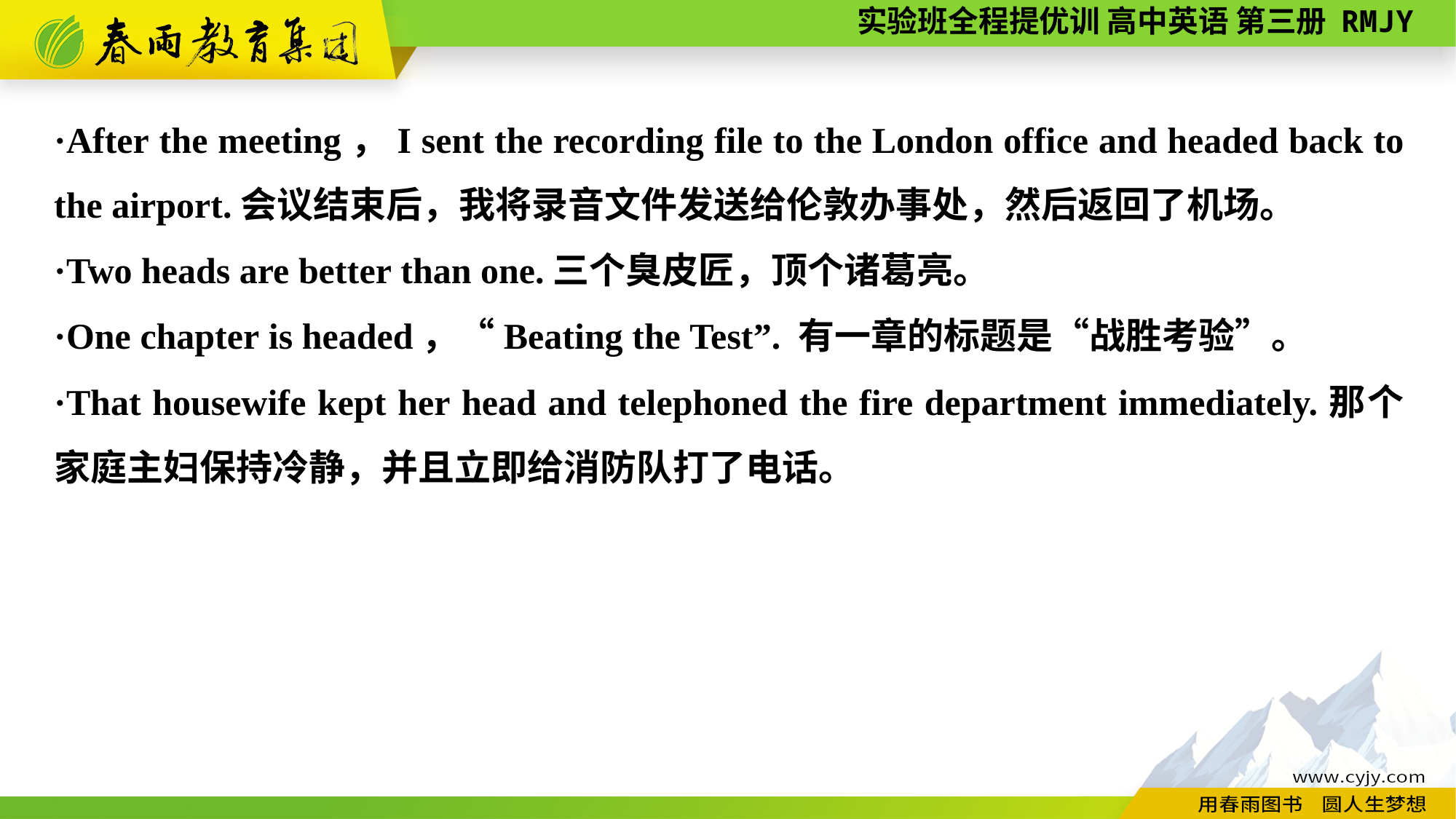

·After the meeting，I sent the recording file to the London office and headed back to the airport.会议结束后，我将录音文件发送给伦敦办事处，然后返回了机场。
·Two heads are better than one.三个臭皮匠，顶个诸葛亮。
·One chapter is headed，“Beating the Test”. 有一章的标题是“战胜考验”。
·That housewife kept her head and telephoned the fire department immediately.那个家庭主妇保持冷静，并且立即给消防队打了电话。